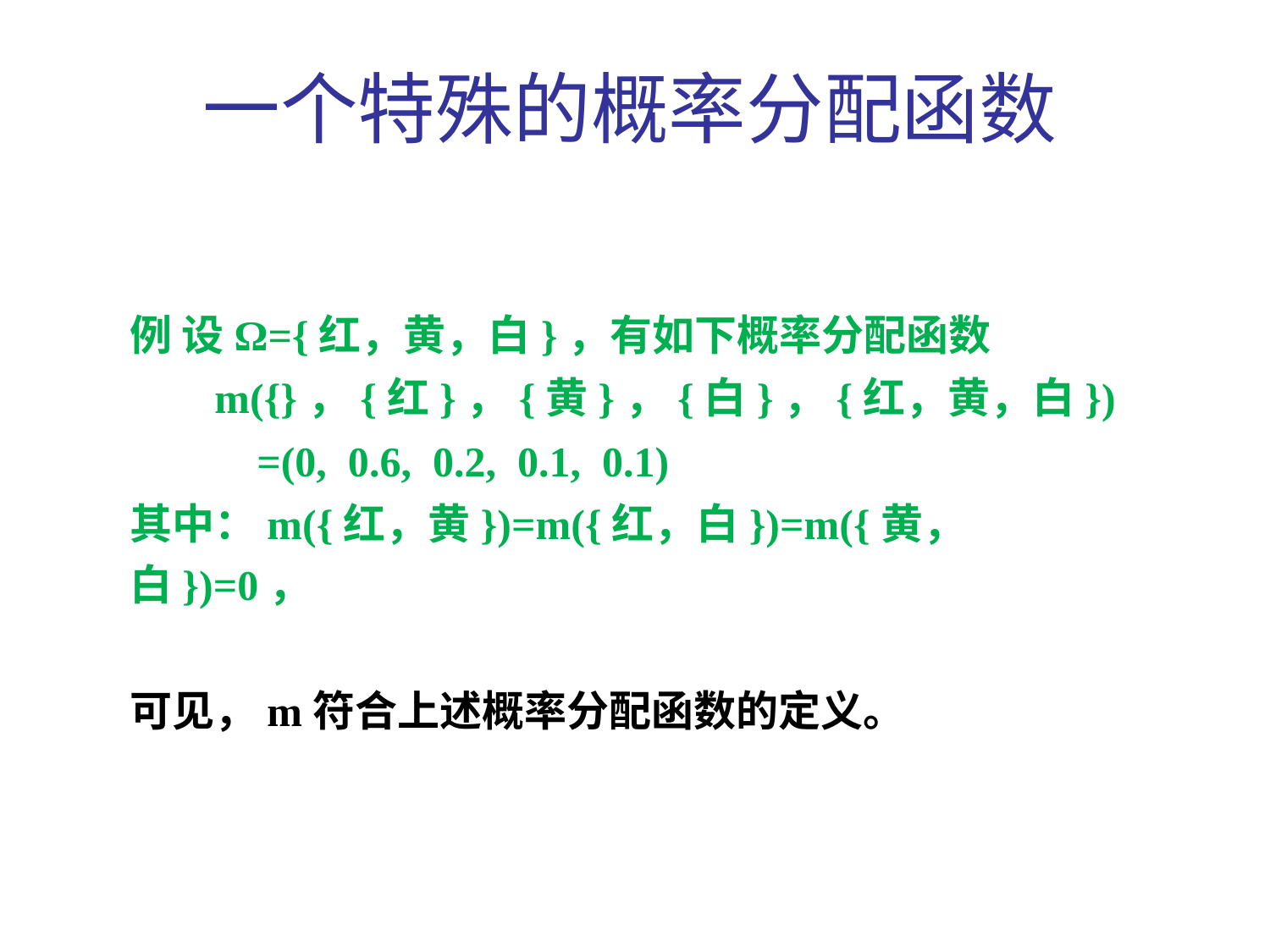

一个特殊的概率分配函数
例 设Ω={红，黄，白}，有如下概率分配函数
        m({}，{红}，{黄}，{白}，{红，黄，白})
            =(0,  0.6,  0.2,  0.1,  0.1)
其中：m({红，黄})=m({红，白})=m({黄，白})=0，

可见，m符合上述概率分配函数的定义。